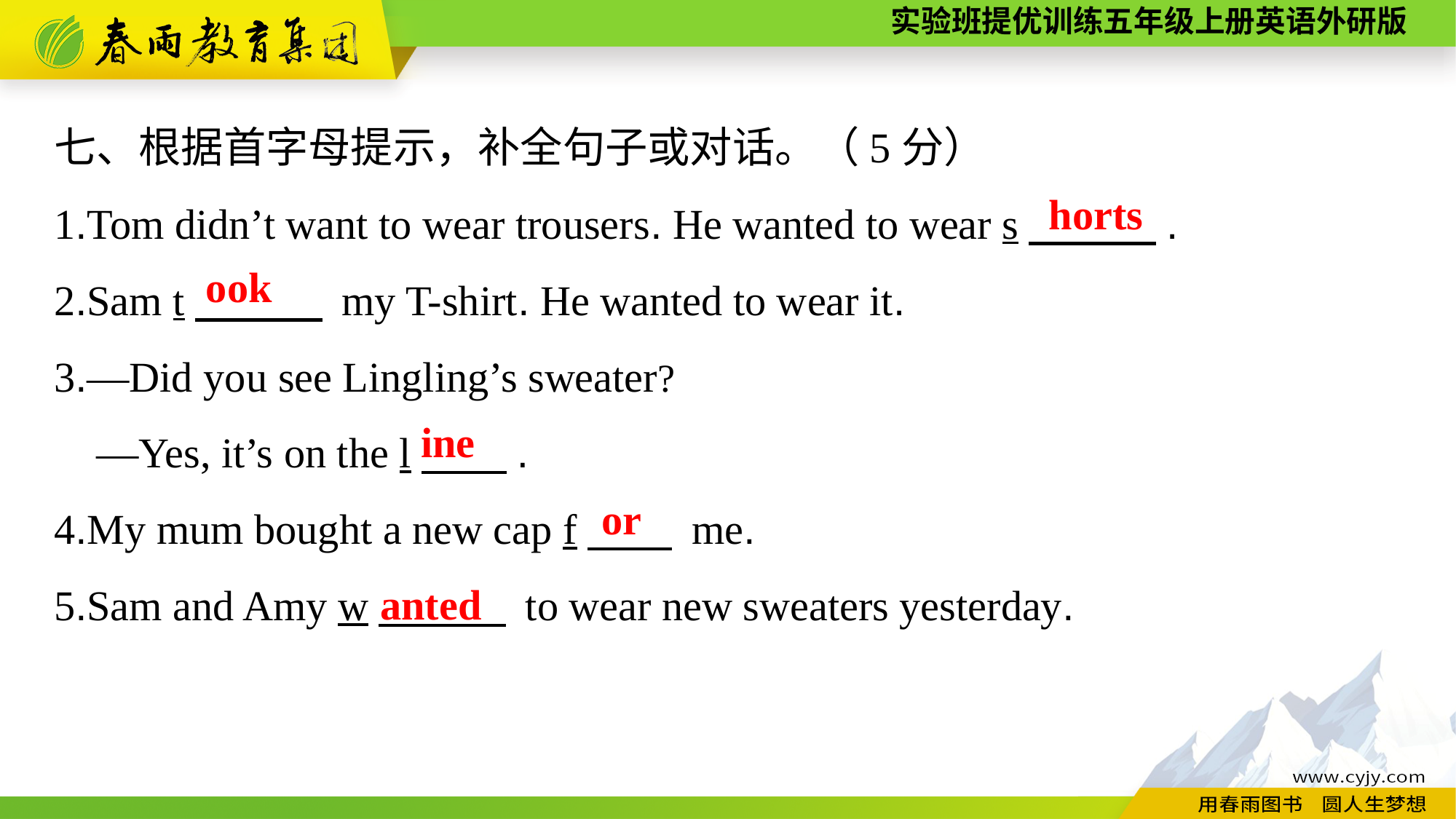

七、根据首字母提示，补全句子或对话。（5分）
1.Tom didn’t want to wear trousers. He wanted to wear s　　　.
2.Sam t　　　 my T-shirt. He wanted to wear it.
3.—Did you see Lingling’s sweater?
    —Yes, it’s on the l　　.
4.My mum bought a new cap f　　 me.
5.Sam and Amy w　　　 to wear new sweaters yesterday.
horts
ook
ine
or
anted